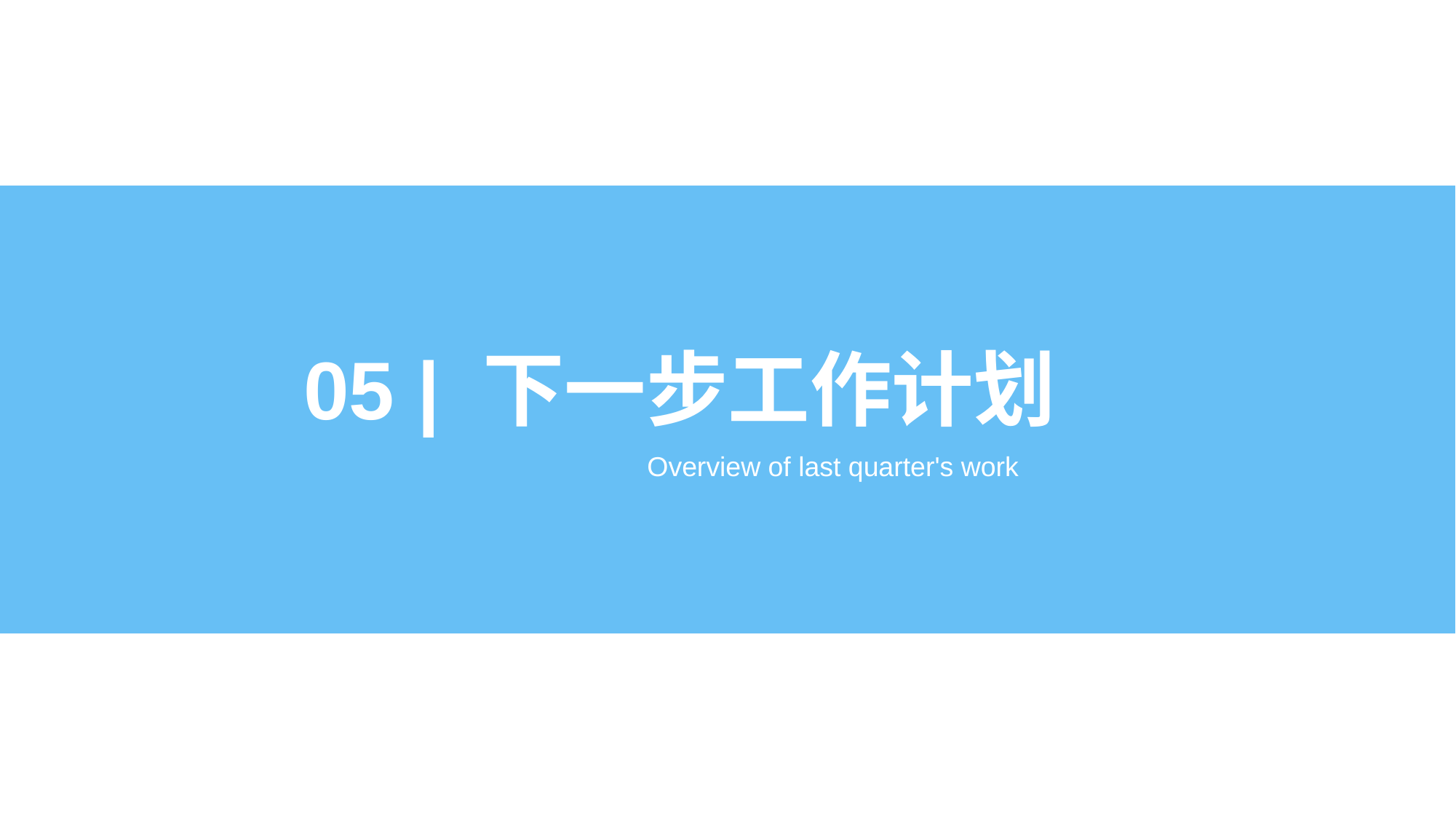

05 | 下一步工作计划
Overview of last quarter's work